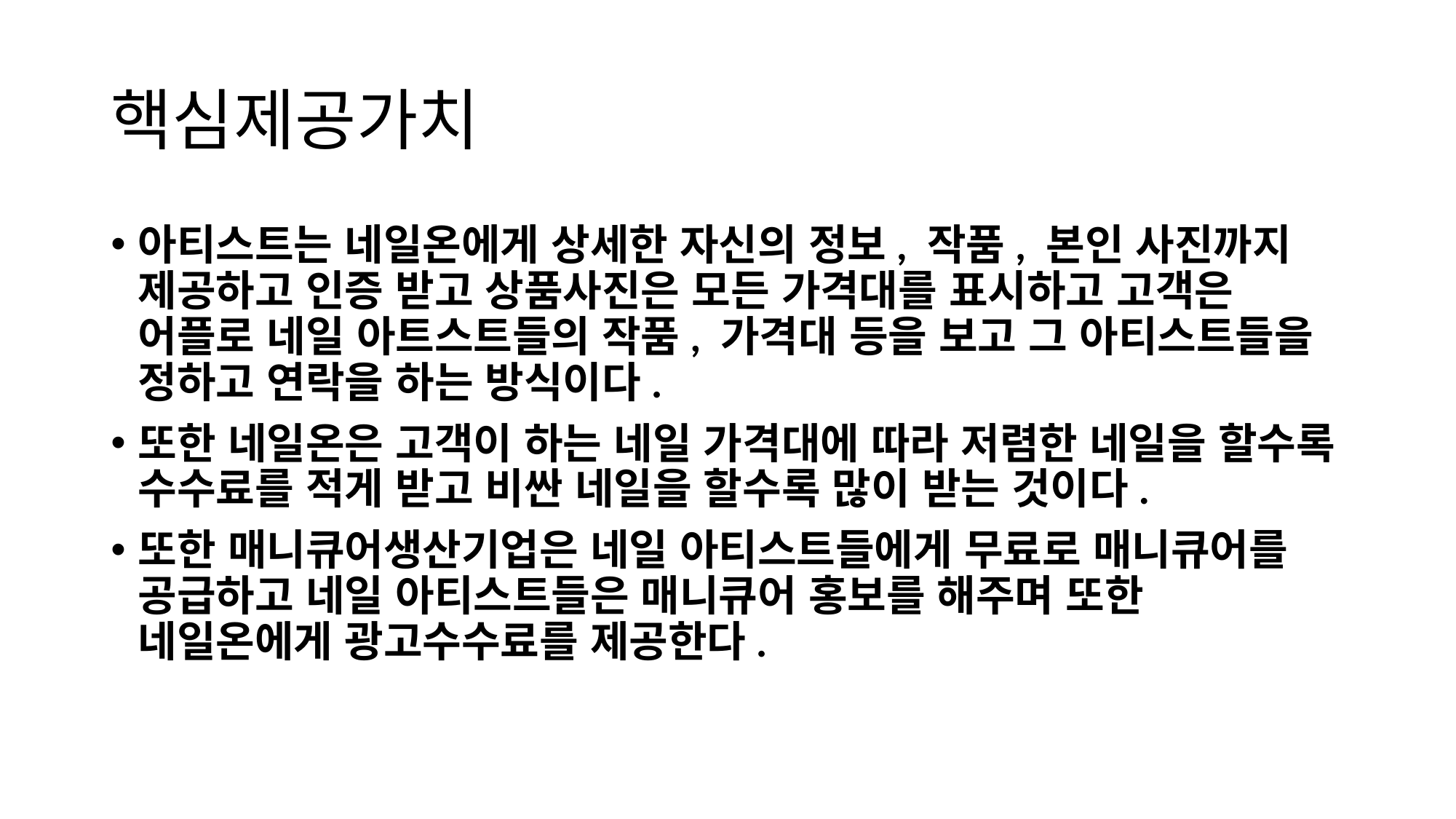

# 핵심제공가치
아티스트는 네일온에게 상세한 자신의 정보, 작품, 본인 사진까지 제공하고 인증 받고 상품사진은 모든 가격대를 표시하고 고객은 어플로 네일 아트스트들의 작품, 가격대 등을 보고 그 아티스트들을 정하고 연락을 하는 방식이다.
또한 네일온은 고객이 하는 네일 가격대에 따라 저렴한 네일을 할수록 수수료를 적게 받고 비싼 네일을 할수록 많이 받는 것이다.
또한 매니큐어생산기업은 네일 아티스트들에게 무료로 매니큐어를 공급하고 네일 아티스트들은 매니큐어 홍보를 해주며 또한 네일온에게 광고수수료를 제공한다.